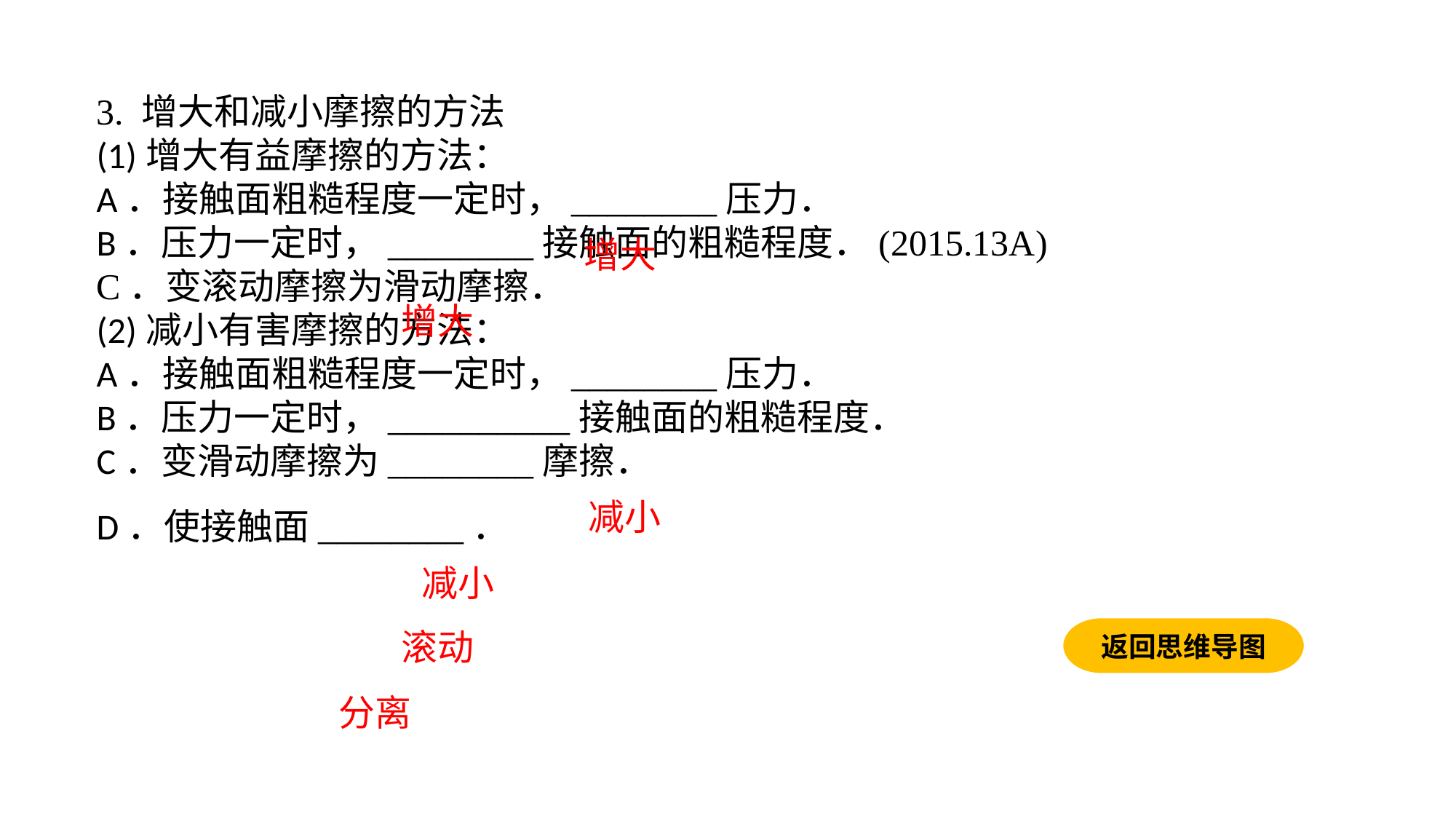

3. 增大和减小摩擦的方法(1)增大有益摩擦的方法：A．接触面粗糙程度一定时，________压力．B．压力一定时，________接触面的粗糙程度．(2015.13A)C．变滚动摩擦为滑动摩擦．(2)减小有害摩擦的方法：A．接触面粗糙程度一定时，________压力．B．压力一定时，__________接触面的粗糙程度．C．变滑动摩擦为________摩擦．D．使接触面________．
增大
增大
减小
减小
返回思维导图
滚动
分离